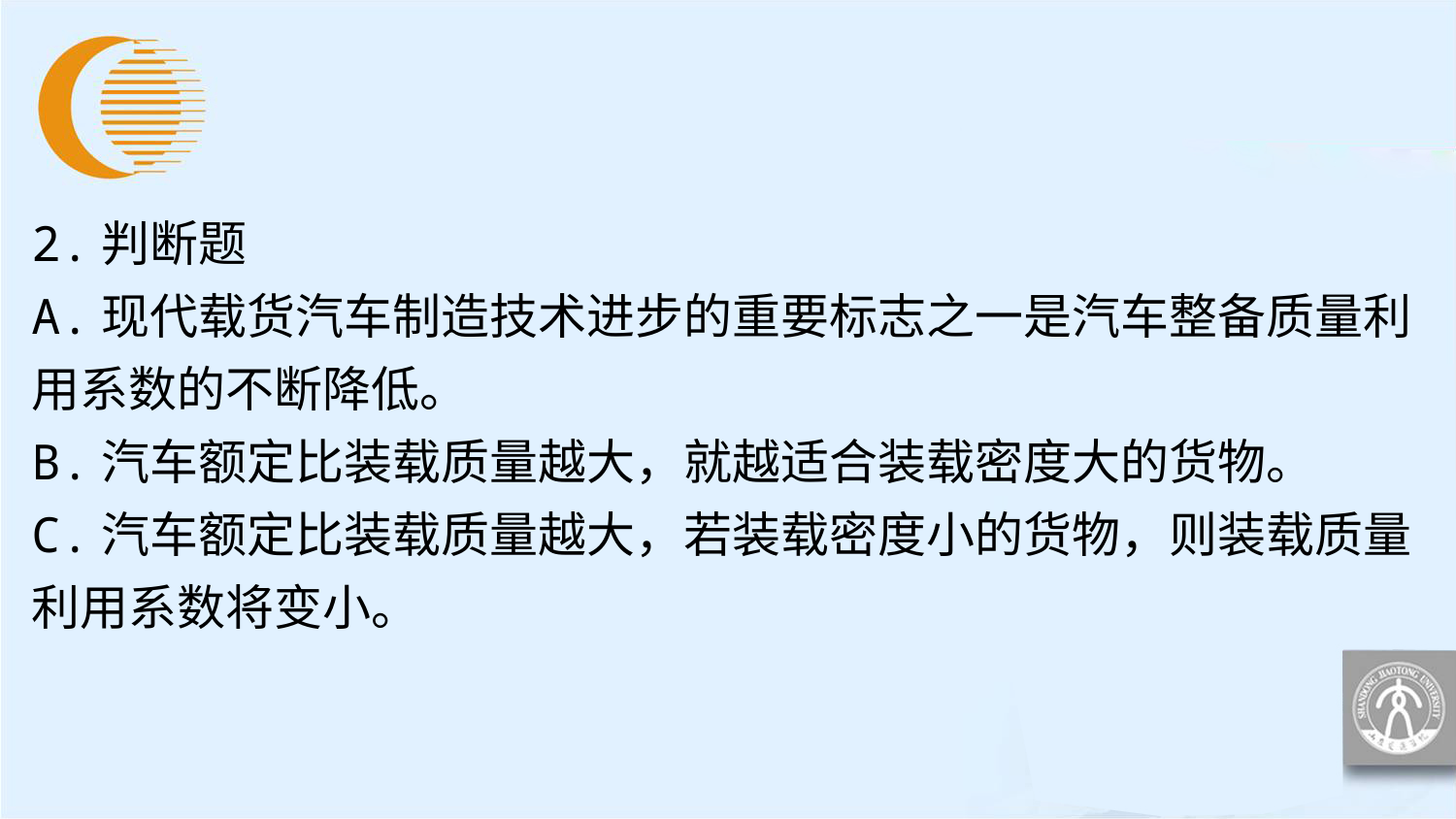

2.判断题
A.现代载货汽车制造技术进步的重要标志之一是汽车整备质量利用系数的不断降低。
B.汽车额定比装载质量越大，就越适合装载密度大的货物。
C.汽车额定比装载质量越大，若装载密度小的货物，则装载质量利用系数将变小。